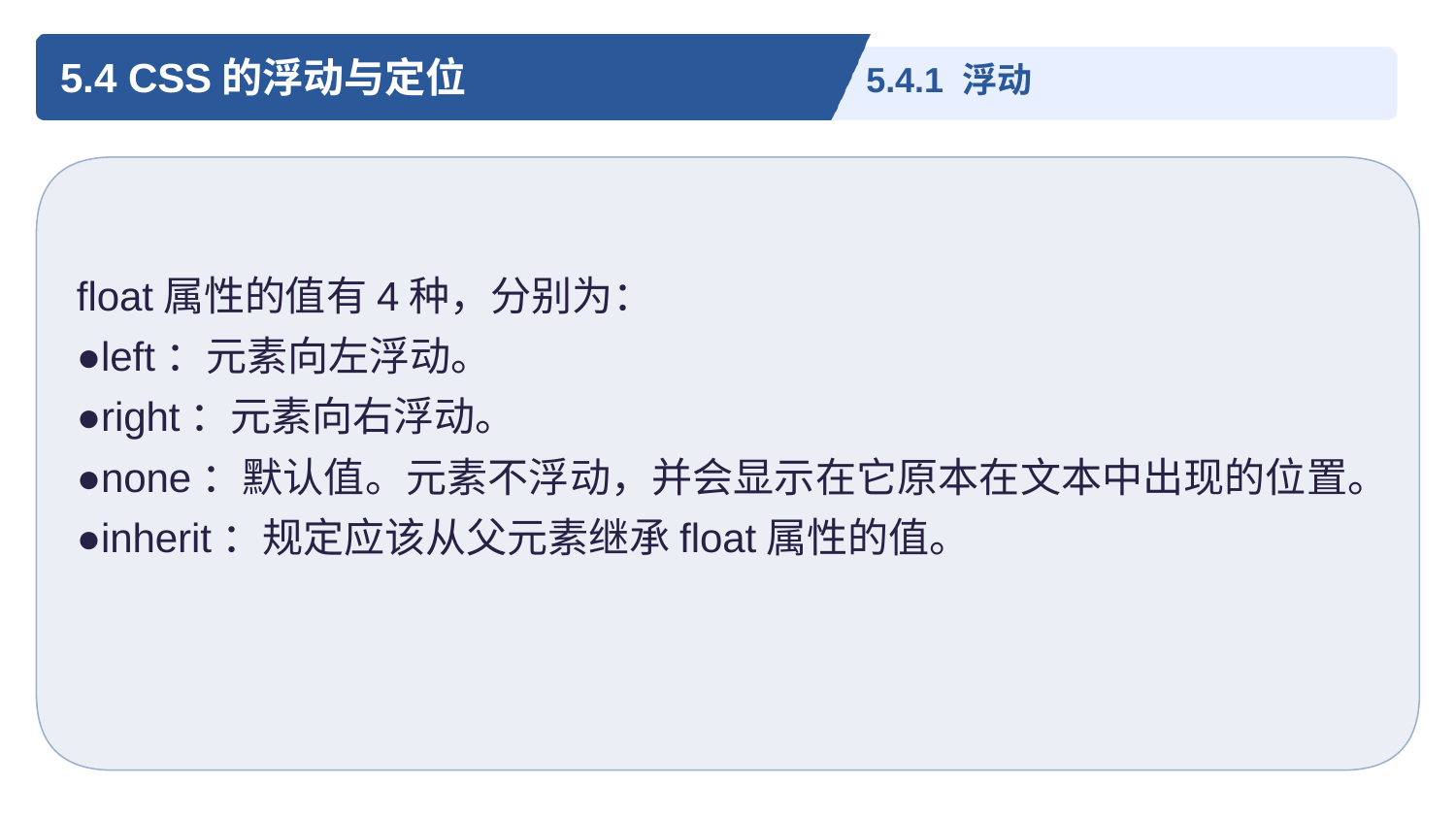

5.4 CSS的浮动与定位
5.4.1 浮动

float属性的值有4种，分别为：
●left：元素向左浮动。
●right：元素向右浮动。
●none：默认值。元素不浮动，并会显示在它原本在文本中出现的位置。
●inherit：规定应该从父元素继承float属性的值。